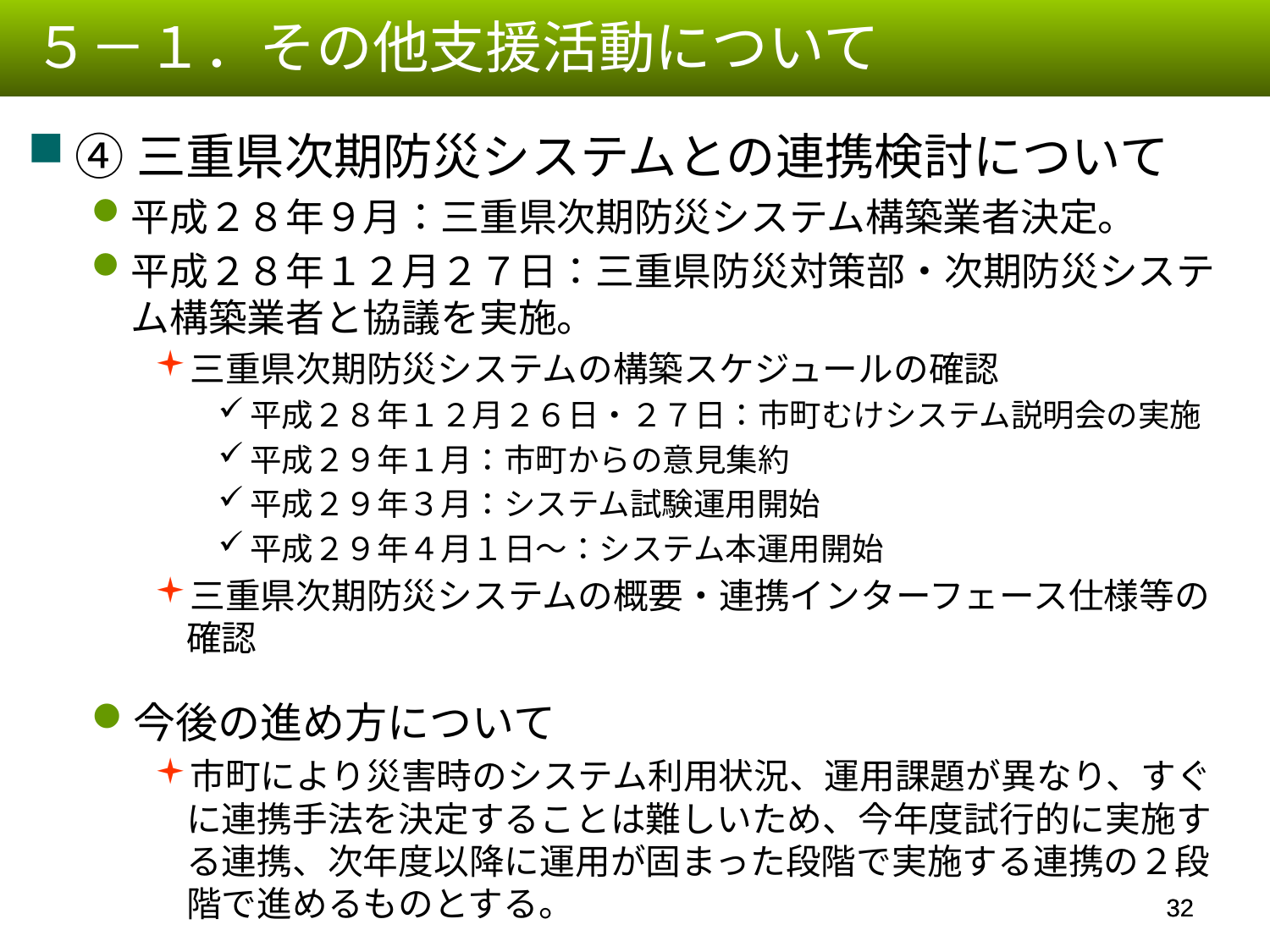

５－１．その他支援活動について
④三重県次期防災システムとの連携検討について
平成２８年９月：三重県次期防災システム構築業者決定。
平成２８年１２月２７日：三重県防災対策部・次期防災システム構築業者と協議を実施。
三重県次期防災システムの構築スケジュールの確認
平成２８年１２月２６日・２７日：市町むけシステム説明会の実施
平成２９年１月：市町からの意見集約
平成２９年３月：システム試験運用開始
平成２９年４月１日～：システム本運用開始
三重県次期防災システムの概要・連携インターフェース仕様等の確認

今後の進め方について
市町により災害時のシステム利用状況、運用課題が異なり、すぐに連携手法を決定することは難しいため、今年度試行的に実施する連携、次年度以降に運用が固まった段階で実施する連携の２段階で進めるものとする。
32
32